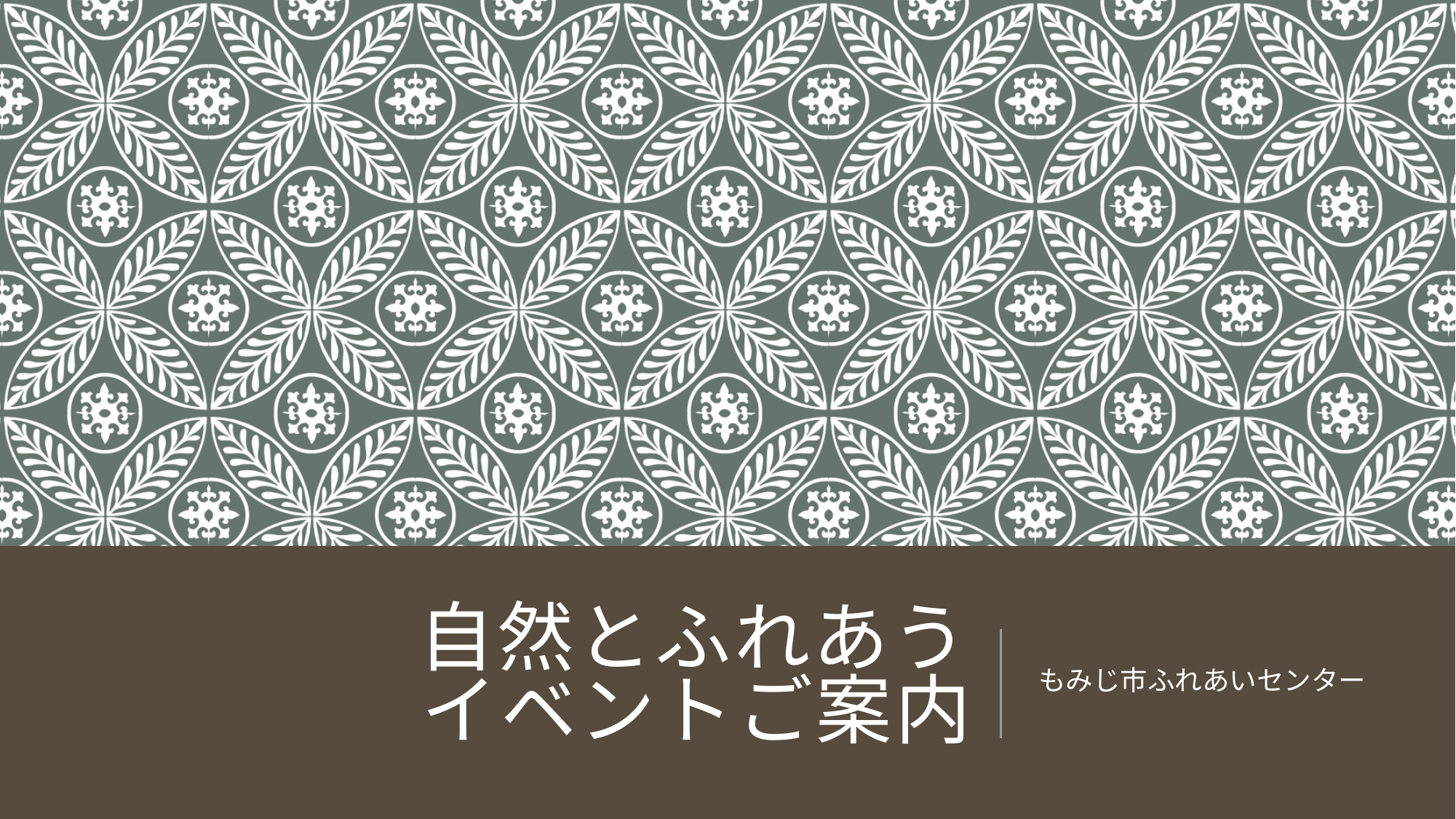

もみじしふれあいセンター
# 自然とふれあう イベントご案内
もみじ市ふれあいセンター